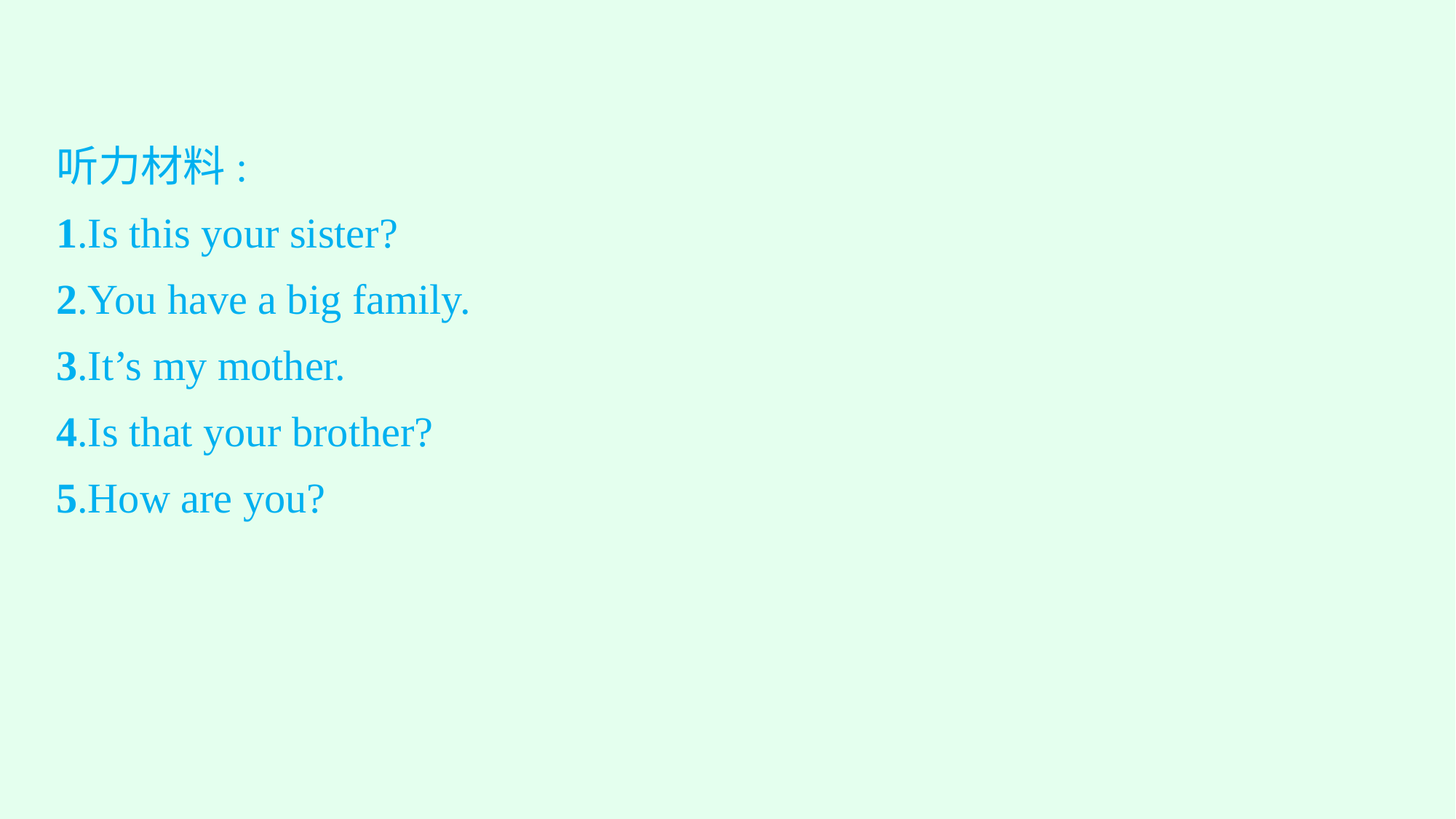

听力材料:
1.Is this your sister?
2.You have a big family.
3.It’s my mother.
4.Is that your brother?
5.How are you?